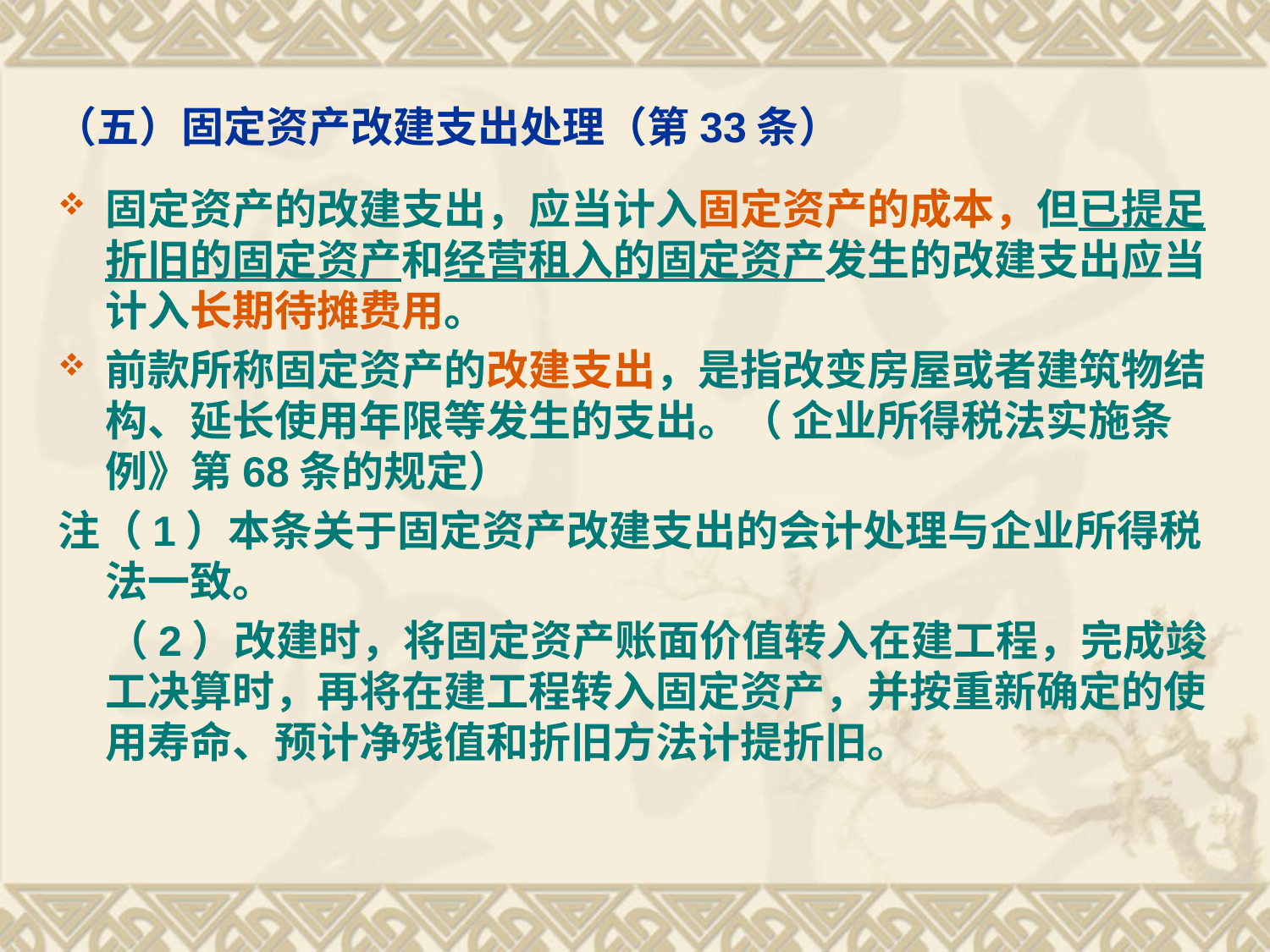

# （五）固定资产改建支出处理（第33条）
固定资产的改建支出，应当计入固定资产的成本，但已提足折旧的固定资产和经营租入的固定资产发生的改建支出应当计入长期待摊费用。
前款所称固定资产的改建支出，是指改变房屋或者建筑物结构、延长使用年限等发生的支出。（ 企业所得税法实施条例》第68条的规定）
注（1）本条关于固定资产改建支出的会计处理与企业所得税法一致。
    （2）改建时，将固定资产账面价值转入在建工程，完成竣工决算时，再将在建工程转入固定资产，并按重新确定的使用寿命、预计净残值和折旧方法计提折旧。